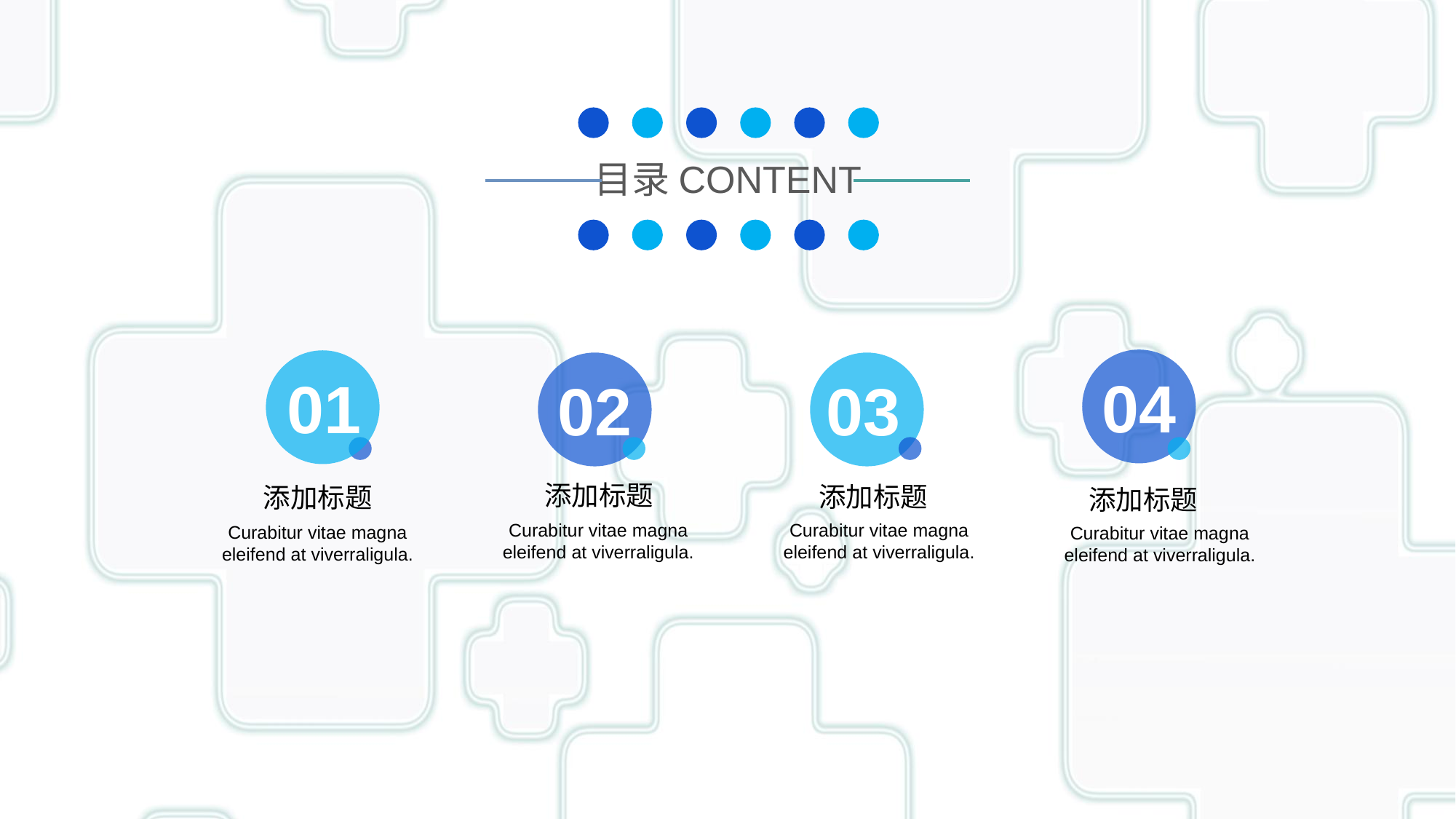

目录CONTENT

04
01
02
03

添加标题
添加标题
添加标题
添加标题
Curabitur vitae magna eleifend at viverraligula.
Curabitur vitae magna eleifend at viverraligula.
Curabitur vitae magna eleifend at viverraligula.
Curabitur vitae magna eleifend at viverraligula.